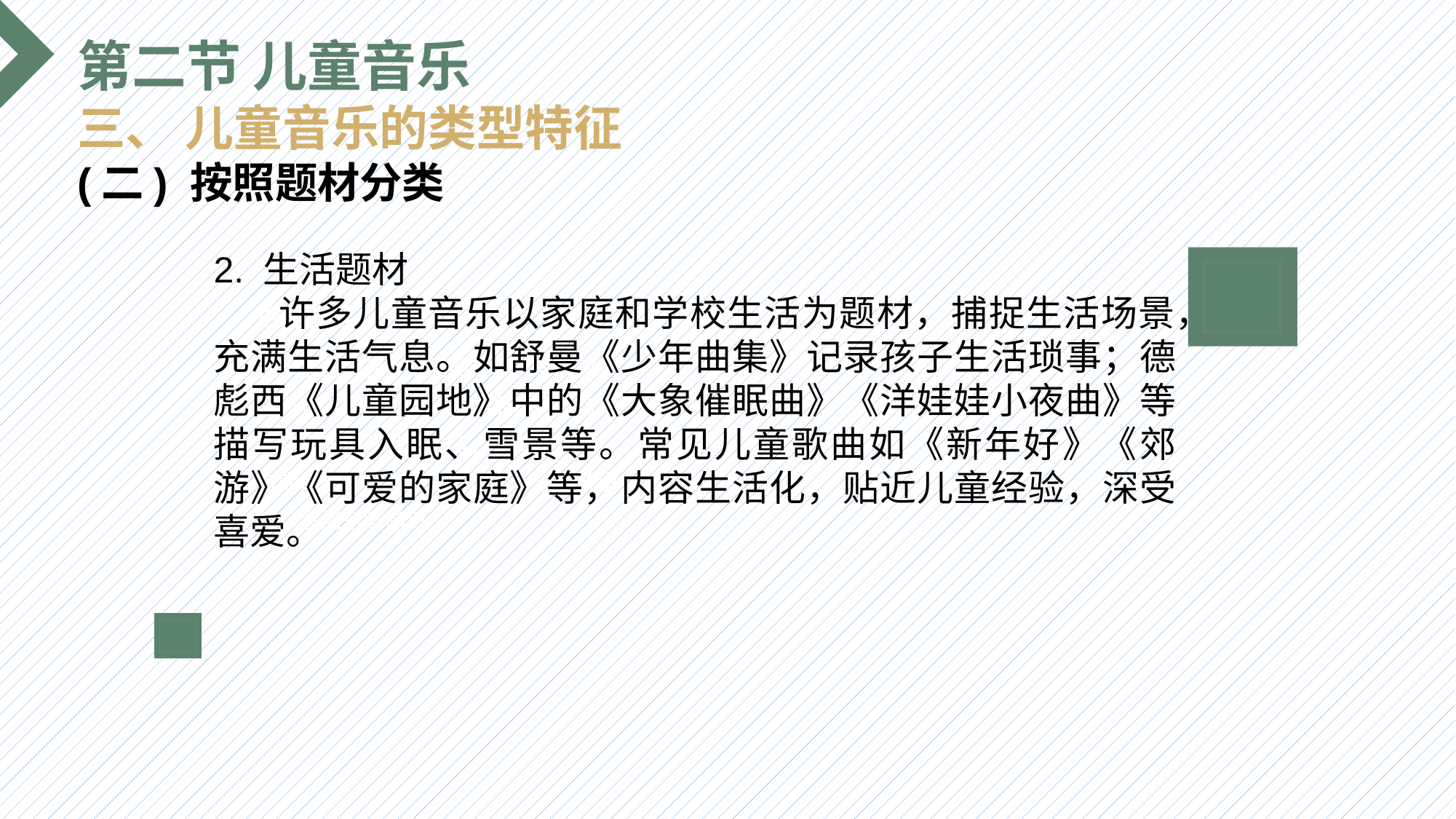

第二节 儿童音乐
三、 儿童音乐的类型特征
(二) 按照题材分类

2. 生活题材
      许多儿童音乐以家庭和学校生活为题材，捕捉生活场景，充满生活气息。如舒曼《少年曲集》记录孩子生活琐事；德彪西《儿童园地》中的《大象催眠曲》《洋娃娃小夜曲》等描写玩具入眠、雪景等。常见儿童歌曲如《新年好》《郊游》《可爱的家庭》等，内容生活化，贴近儿童经验，深受喜爱。

选题背景
输入您的内容，请简要说明，言简意赅即可输入您的内容，请简要说明，言简意赅即可输入您的内容，请简要说明，言简意赅即可输入您的内容，请简要说明，言简意赅即可